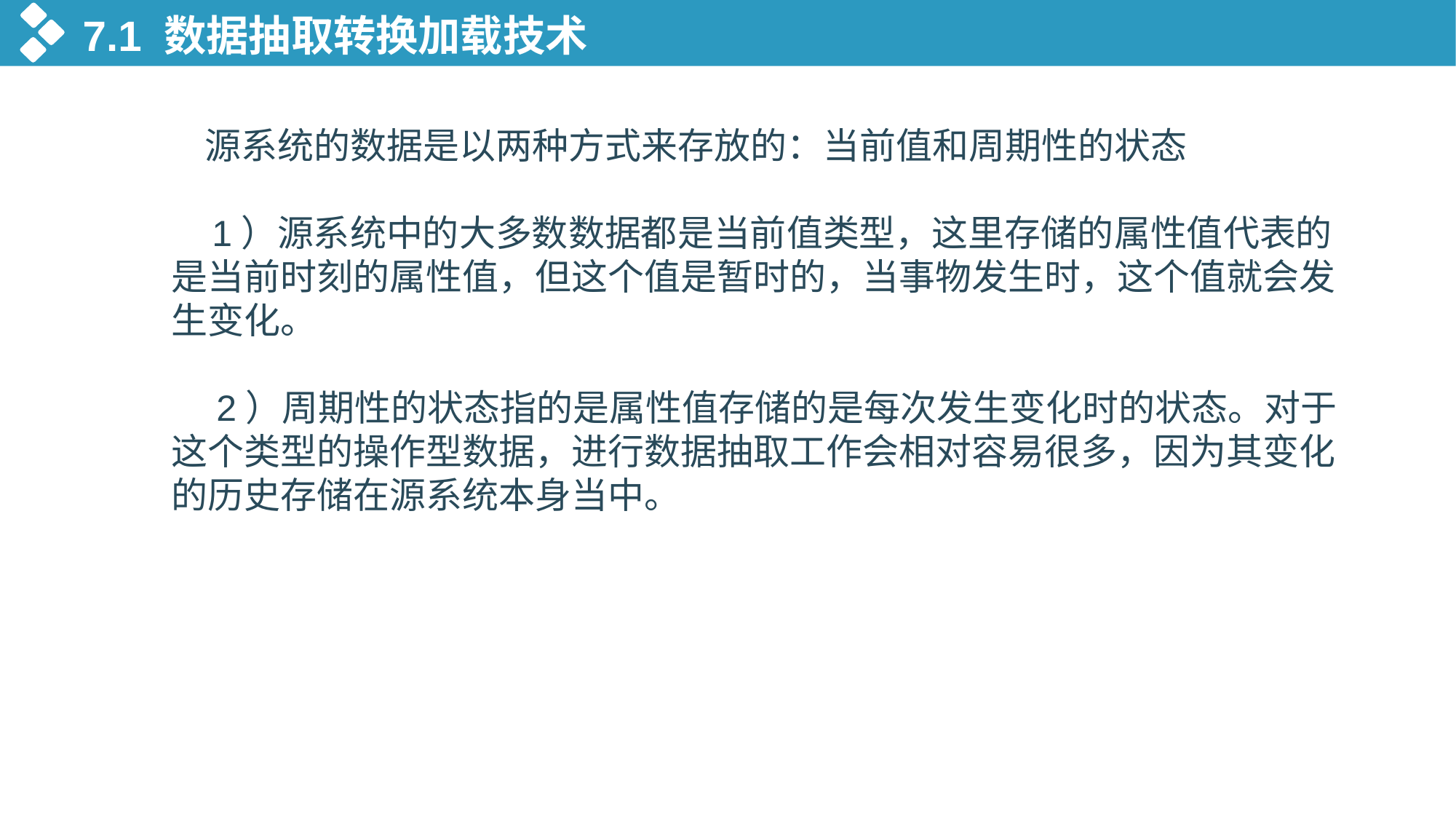

7.1 数据抽取转换加载技术

   源系统的数据是以两种方式来存放的：当前值和周期性的状态

    1）源系统中的大多数数据都是当前值类型，这里存储的属性值代表的是当前时刻的属性值，但这个值是暂时的，当事物发生时，这个值就会发生变化。

　2）周期性的状态指的是属性值存储的是每次发生变化时的状态。对于这个类型的操作型数据，进行数据抽取工作会相对容易很多，因为其变化的历史存储在源系统本身当中。